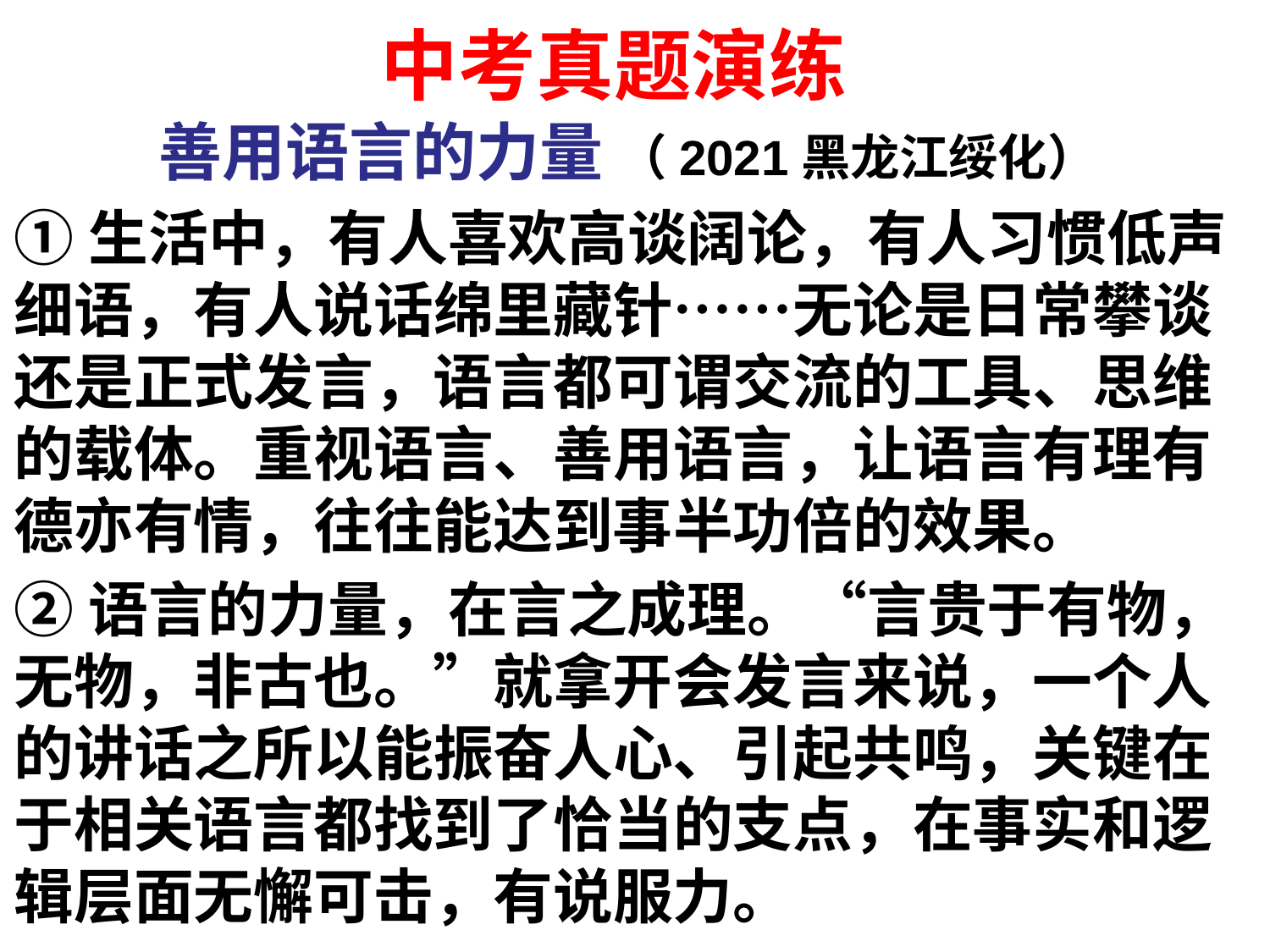

# 中考真题演练
         善用语言的力量 （2021黑龙江绥化）
①生活中，有人喜欢高谈阔论，有人习惯低声细语，有人说话绵里藏针……无论是日常攀谈还是正式发言，语言都可谓交流的工具、思维的载体。重视语言、善用语言，让语言有理有德亦有情，往往能达到事半功倍的效果。
②语言的力量，在言之成理。“言贵于有物，无物，非古也。”就拿开会发言来说，一个人的讲话之所以能振奋人心、引起共鸣，关键在于相关语言都找到了恰当的支点，在事实和逻辑层面无懈可击，有说服力。